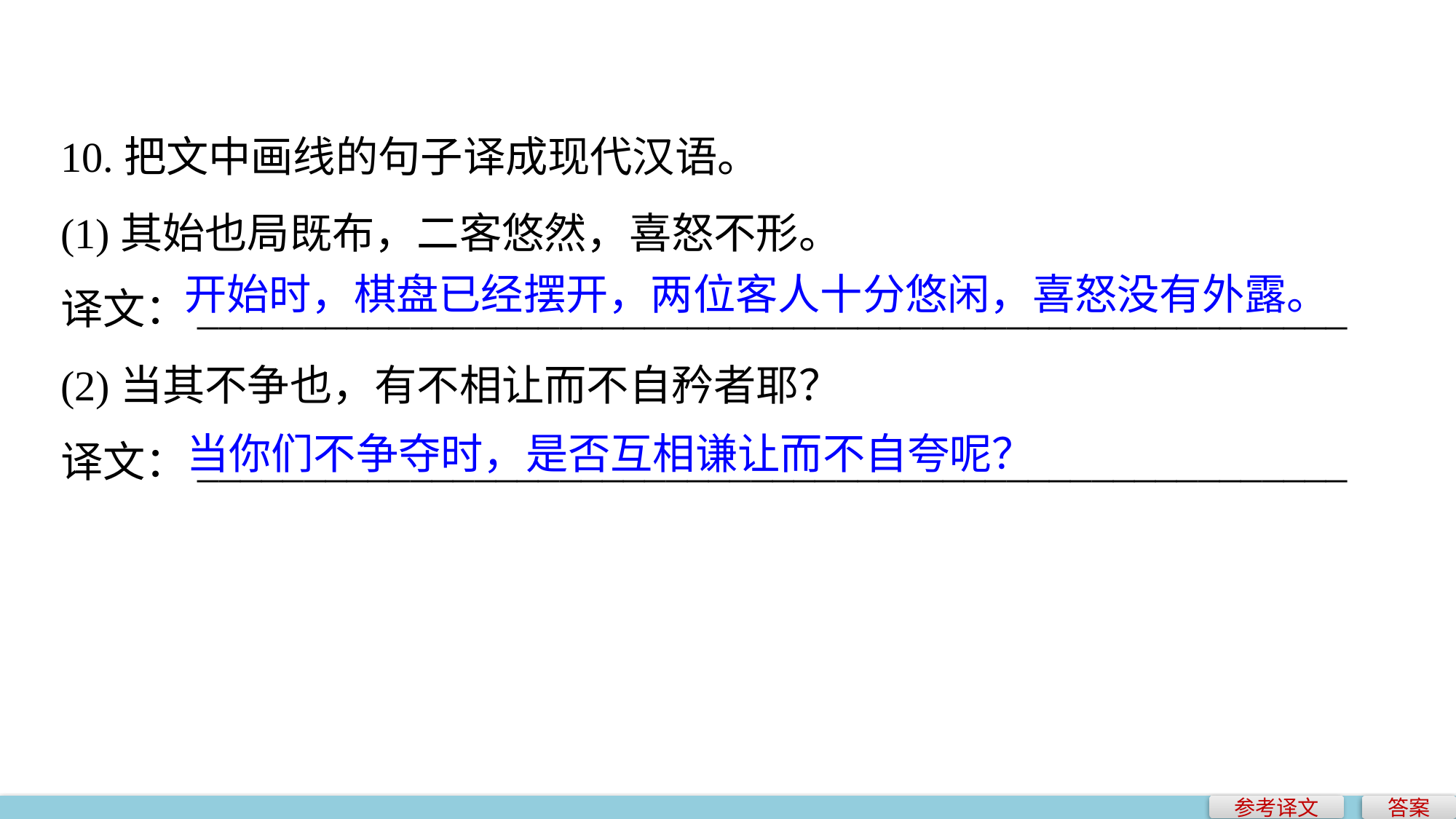

10.把文中画线的句子译成现代汉语。
(1)其始也局既布，二客悠然，喜怒不形。
译文：______________________________________________________
(2)当其不争也，有不相让而不自矜者耶？
译文：______________________________________________________
开始时，棋盘已经摆开，两位客人十分悠闲，喜怒没有外露。
当你们不争夺时，是否互相谦让而不自夸呢？
参考译文

答案